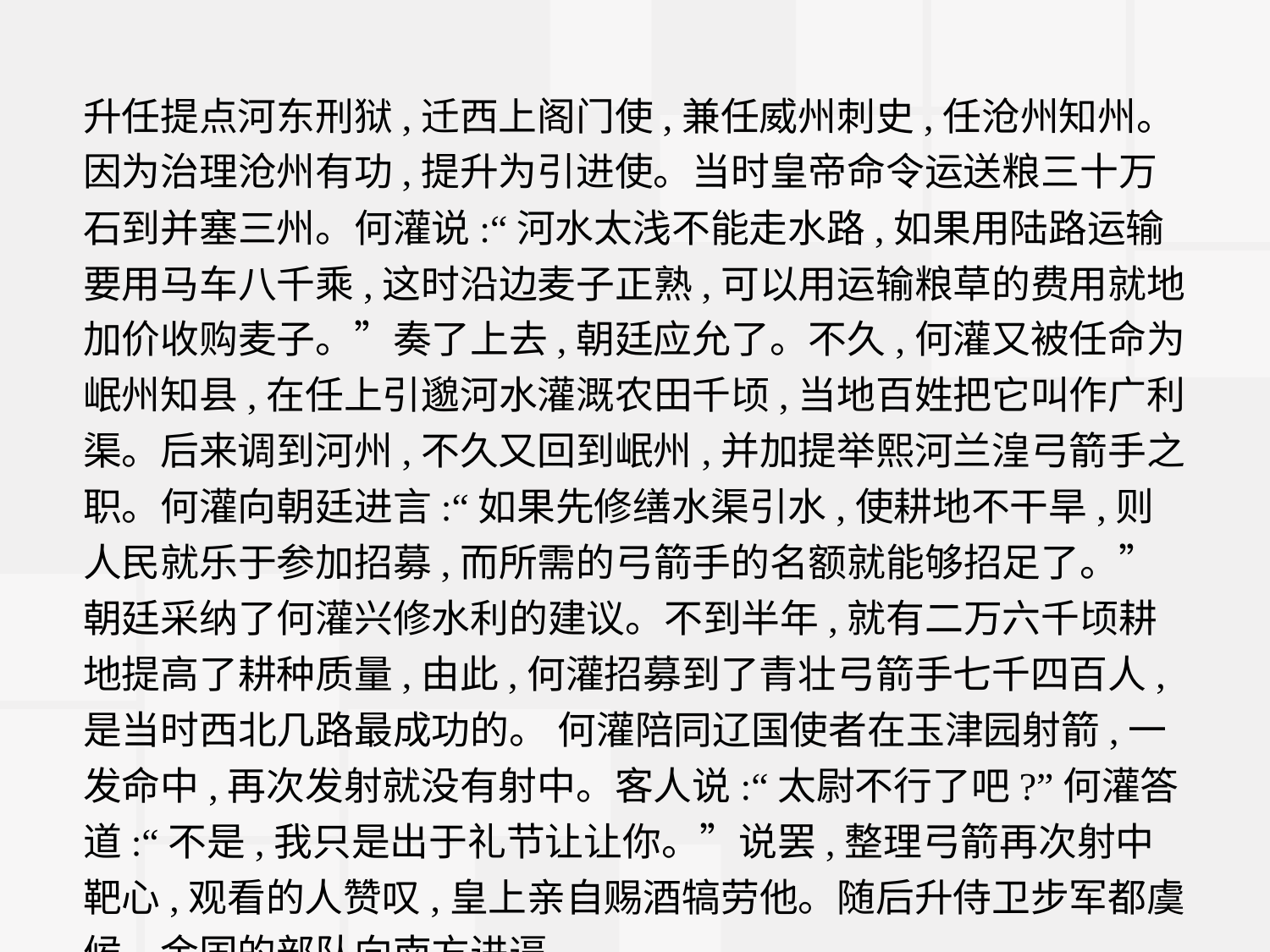

升任提点河东刑狱,迁西上阁门使,兼任威州刺史,任沧州知州。因为治理沧州有功,提升为引进使。当时皇帝命令运送粮三十万石到并塞三州。何灌说:“河水太浅不能走水路,如果用陆路运输要用马车八千乘,这时沿边麦子正熟,可以用运输粮草的费用就地加价收购麦子。”奏了上去,朝廷应允了。不久,何灌又被任命为岷州知县,在任上引邈河水灌溉农田千顷,当地百姓把它叫作广利渠。后来调到河州,不久又回到岷州,并加提举熙河兰湟弓箭手之职。何灌向朝廷进言:“如果先修缮水渠引水,使耕地不干旱,则人民就乐于参加招募,而所需的弓箭手的名额就能够招足了。”朝廷采纳了何灌兴修水利的建议。不到半年,就有二万六千顷耕地提高了耕种质量,由此,何灌招募到了青壮弓箭手七千四百人,是当时西北几路最成功的。 何灌陪同辽国使者在玉津园射箭,一发命中,再次发射就没有射中。客人说:“太尉不行了吧?”何灌答道:“不是,我只是出于礼节让让你。”说罢,整理弓箭再次射中靶心,观看的人赞叹,皇上亲自赐酒犒劳他。随后升侍卫步军都虞候。金国的部队向南方进逼,